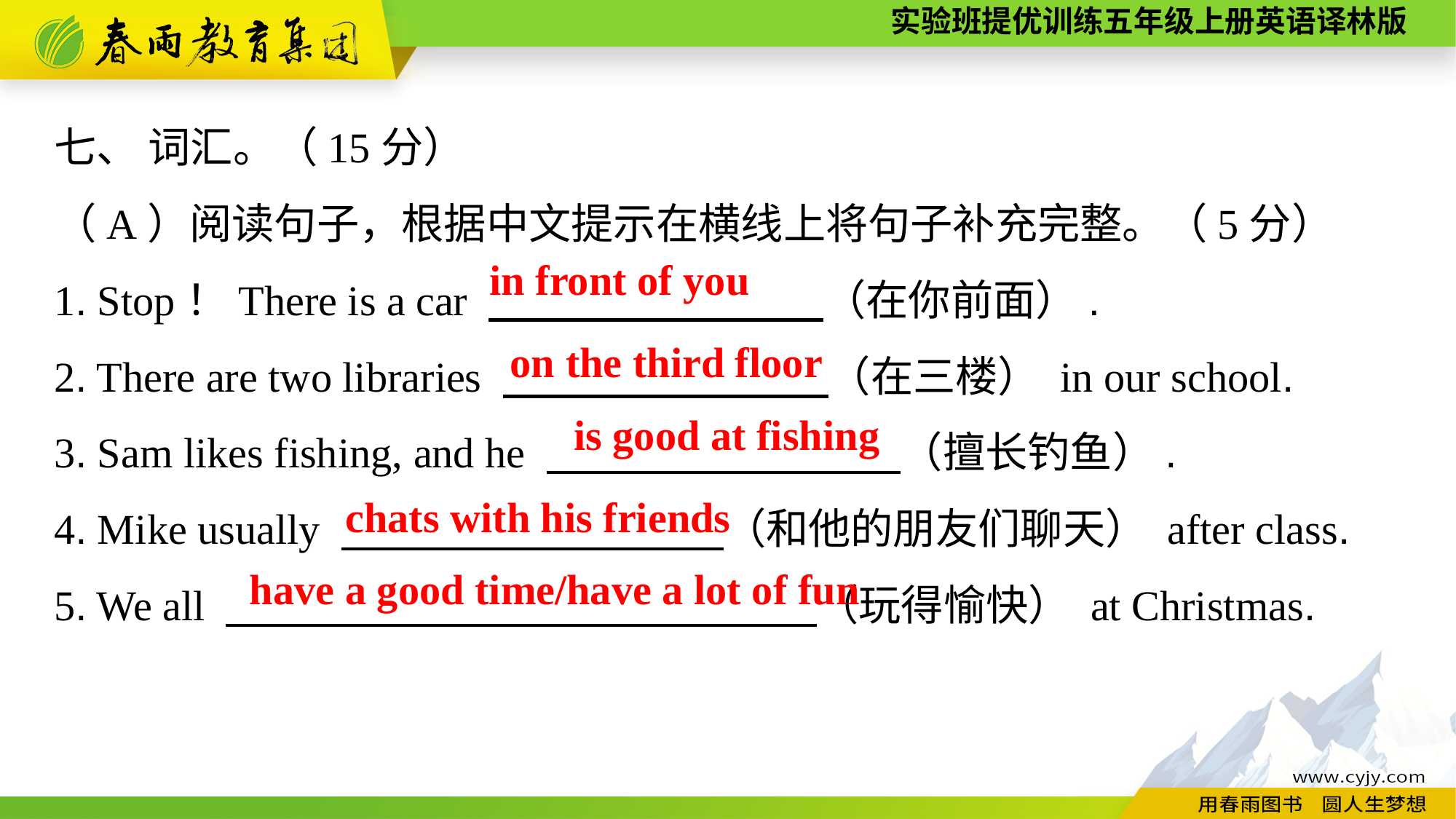

七、 词汇。（15分）
（A）阅读句子，根据中文提示在横线上将句子补充完整。（5分）
1. Stop！There is a car 　　　             　　（在你前面）.
2. There are two libraries 　　　            　　（在三楼） in our school.
3. Sam likes fishing, and he 　　　               　　（擅长钓鱼）.
4. Mike usually 　　　                  　　（和他的朋友们聊天） after class.
5. We all 　　　                                        　　（玩得愉快） at Christmas.
in front of you
on the third floor
is good at fishing
chats with his friends
have a good time/have a lot of fun